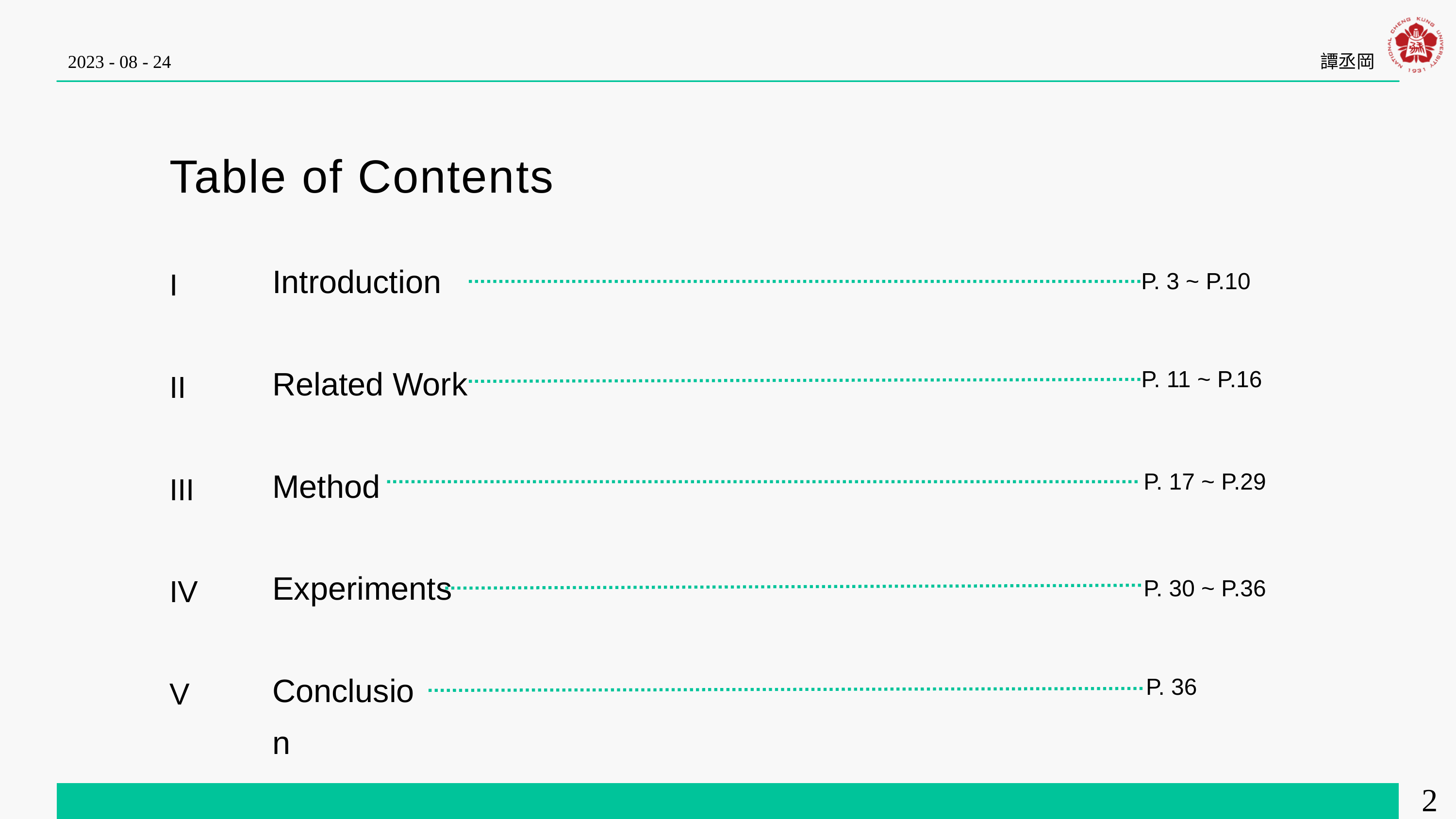

2023 - 08 - 24
譚丞岡

Table of Contents
Introduction
I
P. 3 ~ P.10

Related Work
P. 11 ~ P.16
II

Method
P. 17 ~ P.29
III

Experiments
IV
P. 30 ~ P.36

Conclusion
V
P. 36

2